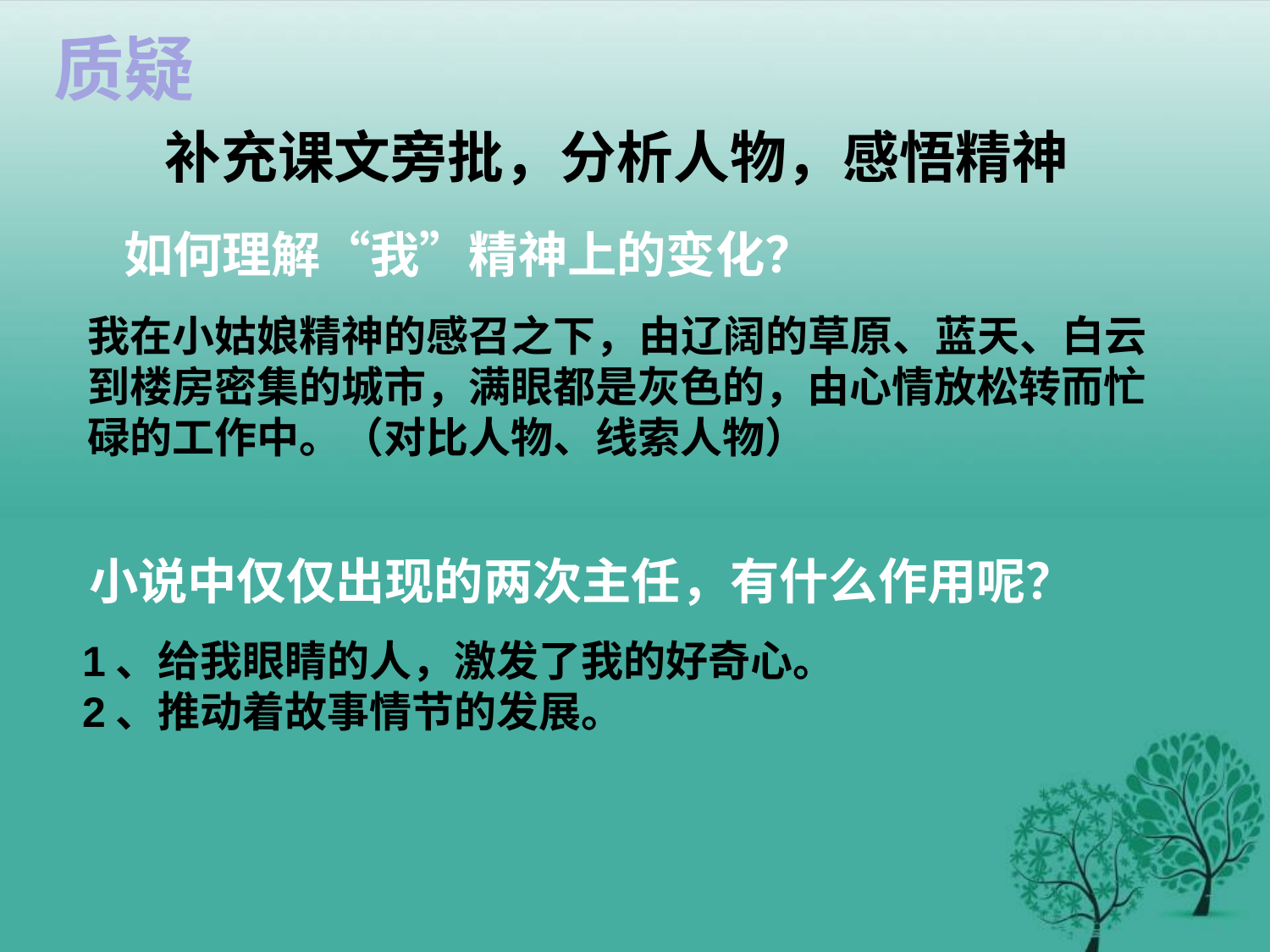

质疑

补充课文旁批，分析人物，感悟精神
如何理解“我”精神上的变化？

我在小姑娘精神的感召之下，由辽阔的草原、蓝天、白云
到楼房密集的城市，满眼都是灰色的，由心情放松转而忙
碌的工作中。（对比人物、线索人物）

小说中仅仅出现的两次主任，有什么作用呢？

1、给我眼睛的人，激发了我的好奇心。
2、推动着故事情节的发展。